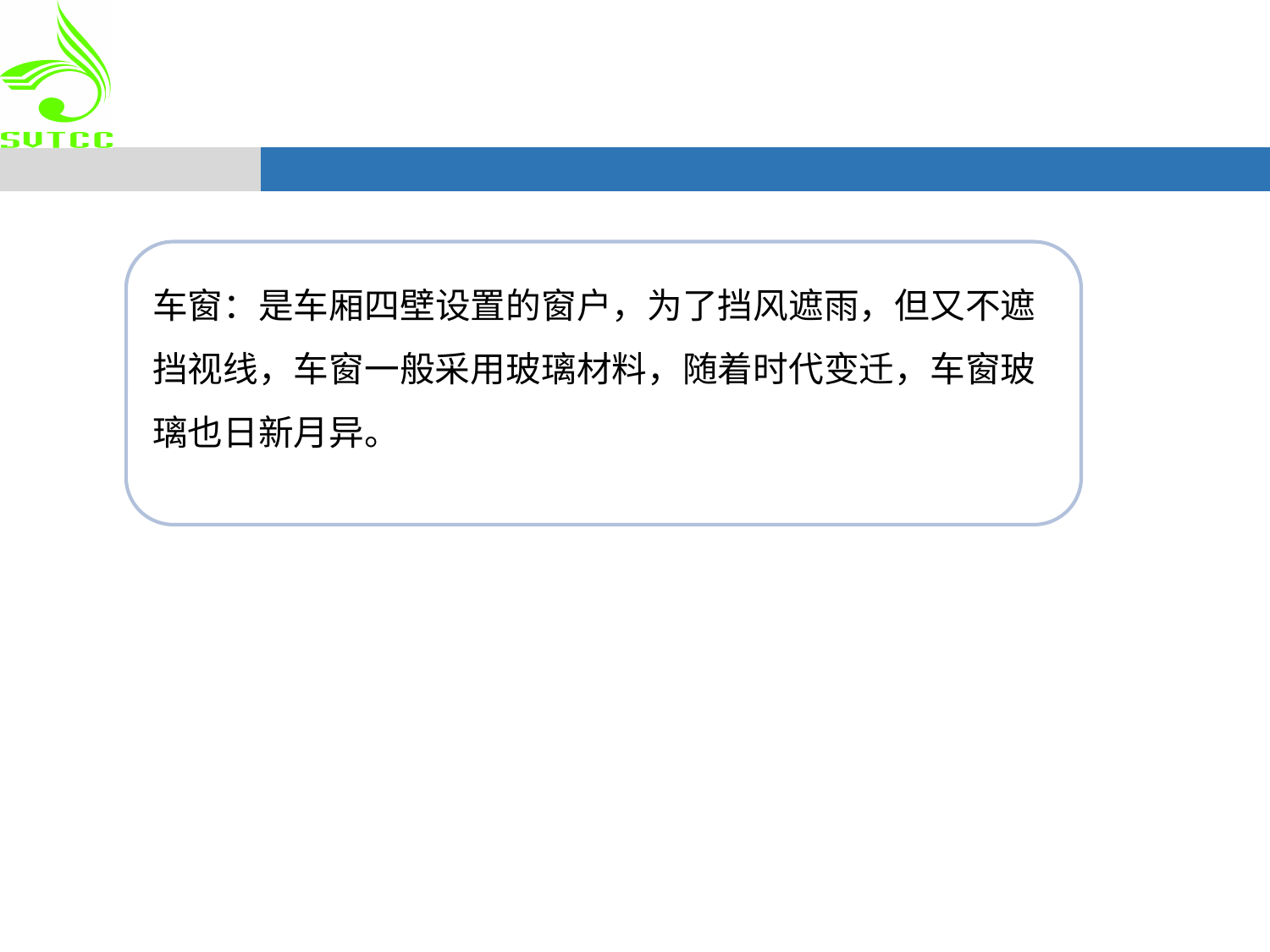

车窗：是车厢四壁设置的窗户，为了挡风遮雨，但又不遮挡视线，车窗一般采用玻璃材料，随着时代变迁，车窗玻璃也日新月异。